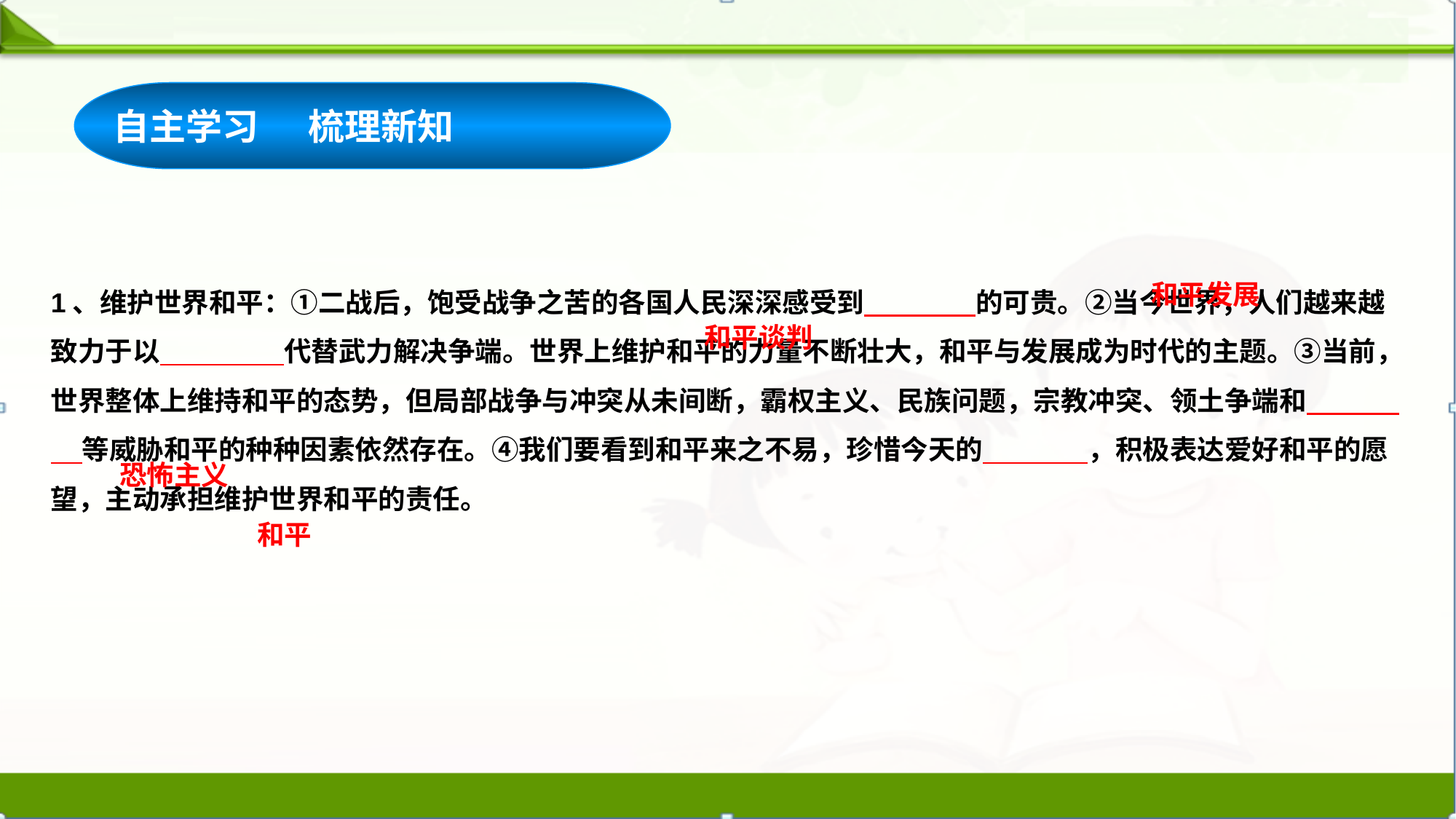

自主学习      梳理新知
1、维护世界和平：①二战后，饱受战争之苦的各国人民深深感受到                  的可贵。②当今世界，人们越来越致力于以                    代替武力解决争端。世界上维护和平的力量不断壮大，和平与发展成为时代的主题。③当前，世界整体上维持和平的态势，但局部战争与冲突从未间断，霸权主义、民族问题，宗教冲突、领土争端和                     等威胁和平的种种因素依然存在。④我们要看到和平来之不易，珍惜今天的                 ，积极表达爱好和平的愿望，主动承担维护世界和平的责任。
和平发展
和平谈判
恐怖主义
和平